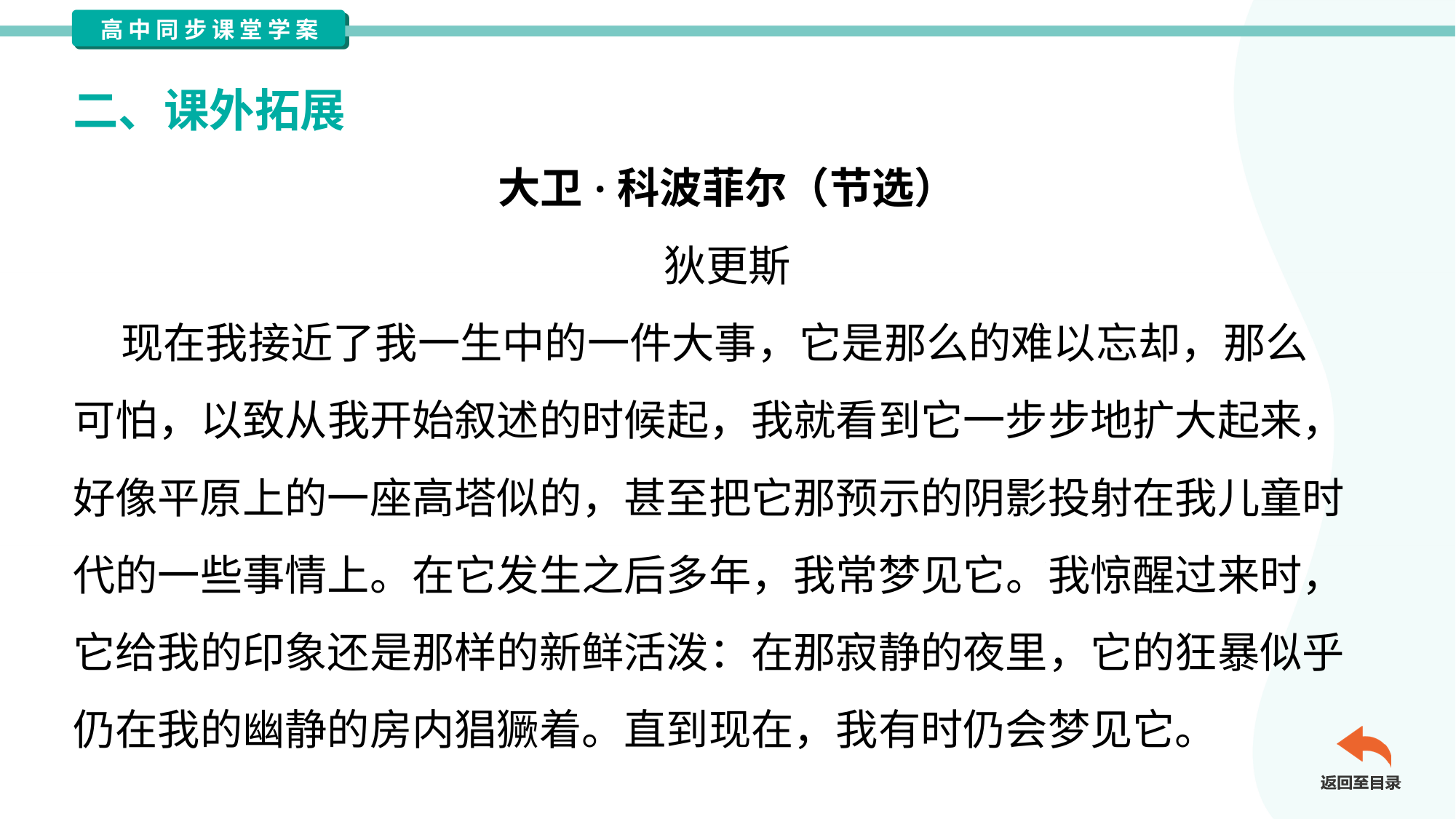

二、课外拓展
大卫·科波菲尔（节选）
狄更斯
    现在我接近了我一生中的一件大事，它是那么的难以忘却，那么
可怕，以致从我开始叙述的时候起，我就看到它一步步地扩大起来，
好像平原上的一座高塔似的，甚至把它那预示的阴影投射在我儿童时
代的一些事情上。在它发生之后多年，我常梦见它。我惊醒过来时，
它给我的印象还是那样的新鲜活泼：在那寂静的夜里，它的狂暴似乎
仍在我的幽静的房内猖獗着。直到现在，我有时仍会梦见它。